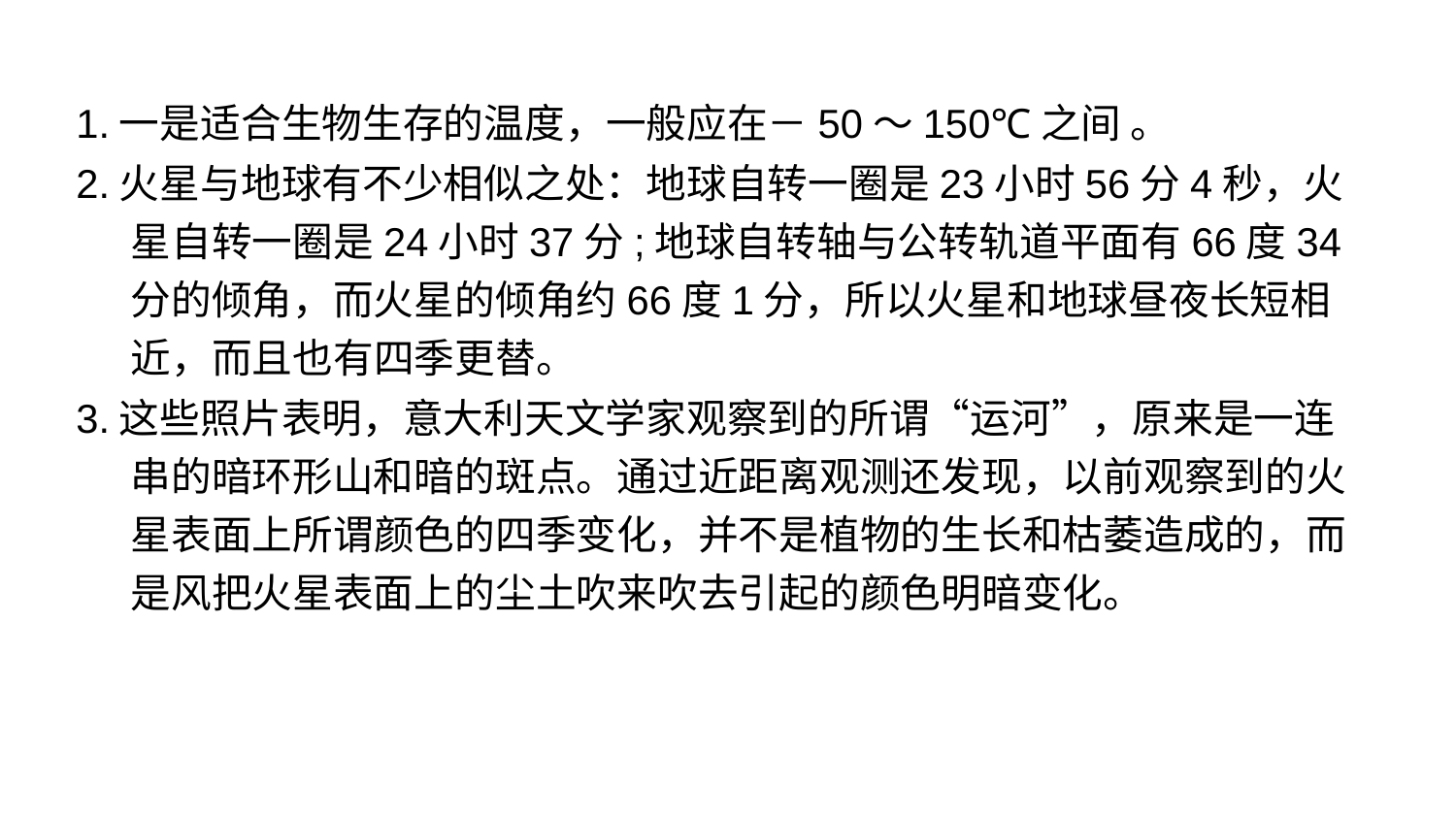

1.一是适合生物生存的温度，一般应在－50～150℃之间 。
2.火星与地球有不少相似之处：地球自转一圈是23小时56分4秒，火星自转一圈是24小时37分;地球自转轴与公转轨道平面有66度34分的倾角，而火星的倾角约66度1分，所以火星和地球昼夜长短相近，而且也有四季更替。
3.这些照片表明，意大利天文学家观察到的所谓“运河”，原来是一连串的暗环形山和暗的斑点。通过近距离观测还发现，以前观察到的火星表面上所谓颜色的四季变化，并不是植物的生长和枯萎造成的，而是风把火星表面上的尘土吹来吹去引起的颜色明暗变化。